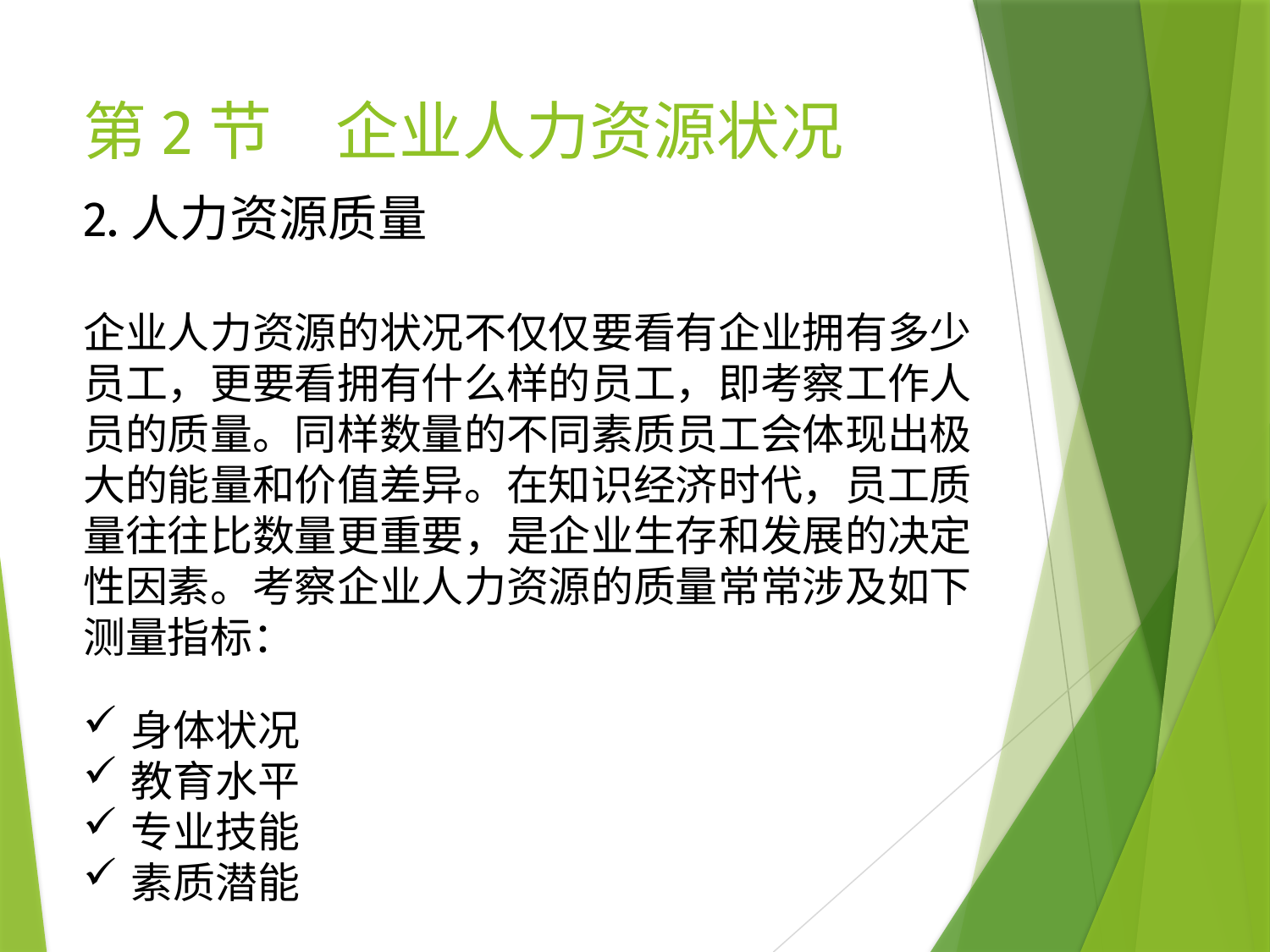

# 第2节　企业人力资源状况
2.人力资源质量

企业人力资源的状况不仅仅要看有企业拥有多少员工，更要看拥有什么样的员工，即考察工作人员的质量。同样数量的不同素质员工会体现出极大的能量和价值差异。在知识经济时代，员工质量往往比数量更重要，是企业生存和发展的决定性因素。考察企业人力资源的质量常常涉及如下测量指标：

身体状况
教育水平
专业技能
素质潜能